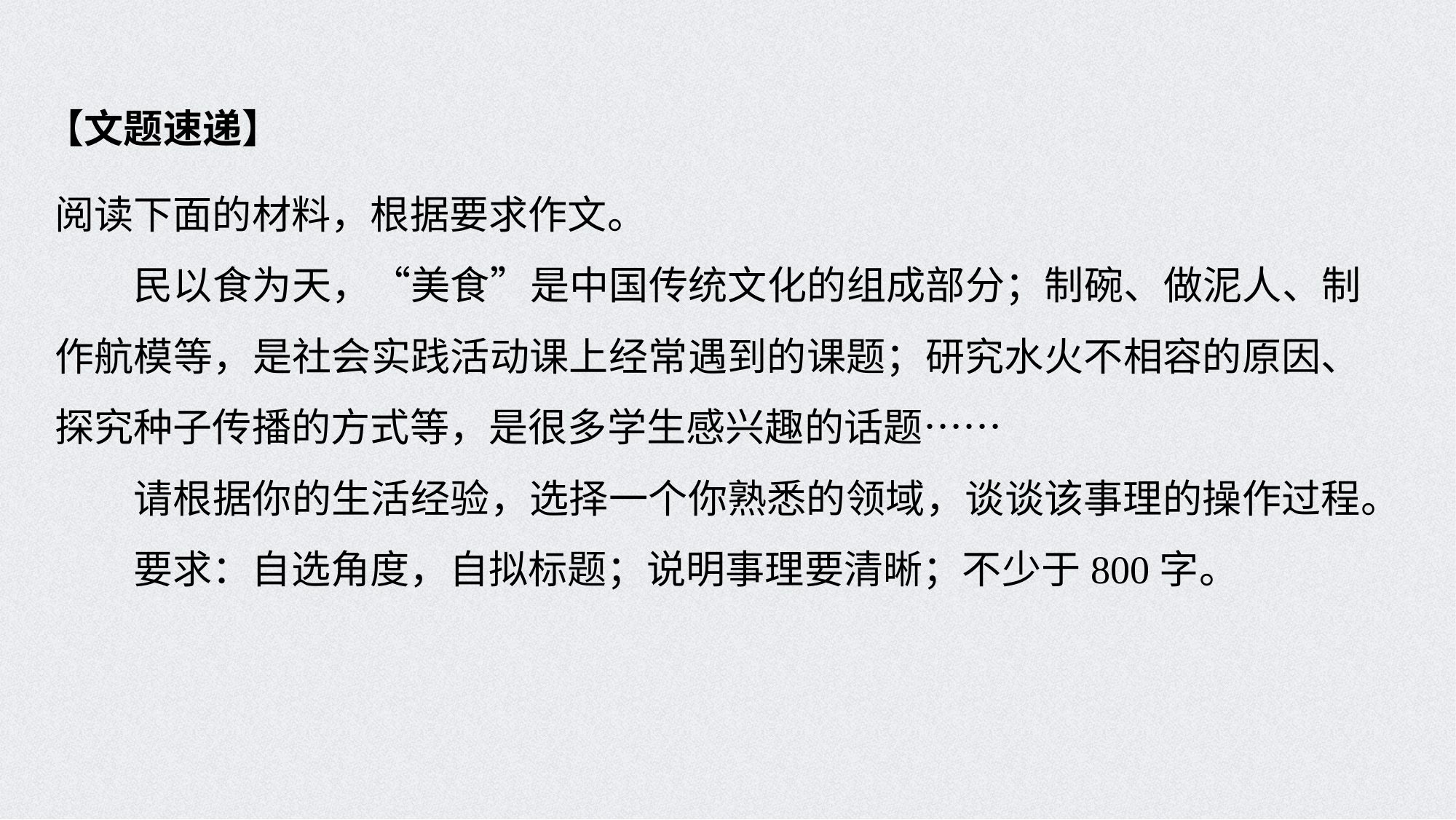

【文题速递】
阅读下面的材料，根据要求作文。
民以食为天，“美食”是中国传统文化的组成部分；制碗、做泥人、制作航模等，是社会实践活动课上经常遇到的课题；研究水火不相容的原因、探究种子传播的方式等，是很多学生感兴趣的话题……
请根据你的生活经验，选择一个你熟悉的领域，谈谈该事理的操作过程。
要求：自选角度，自拟标题；说明事理要清晰；不少于800字。